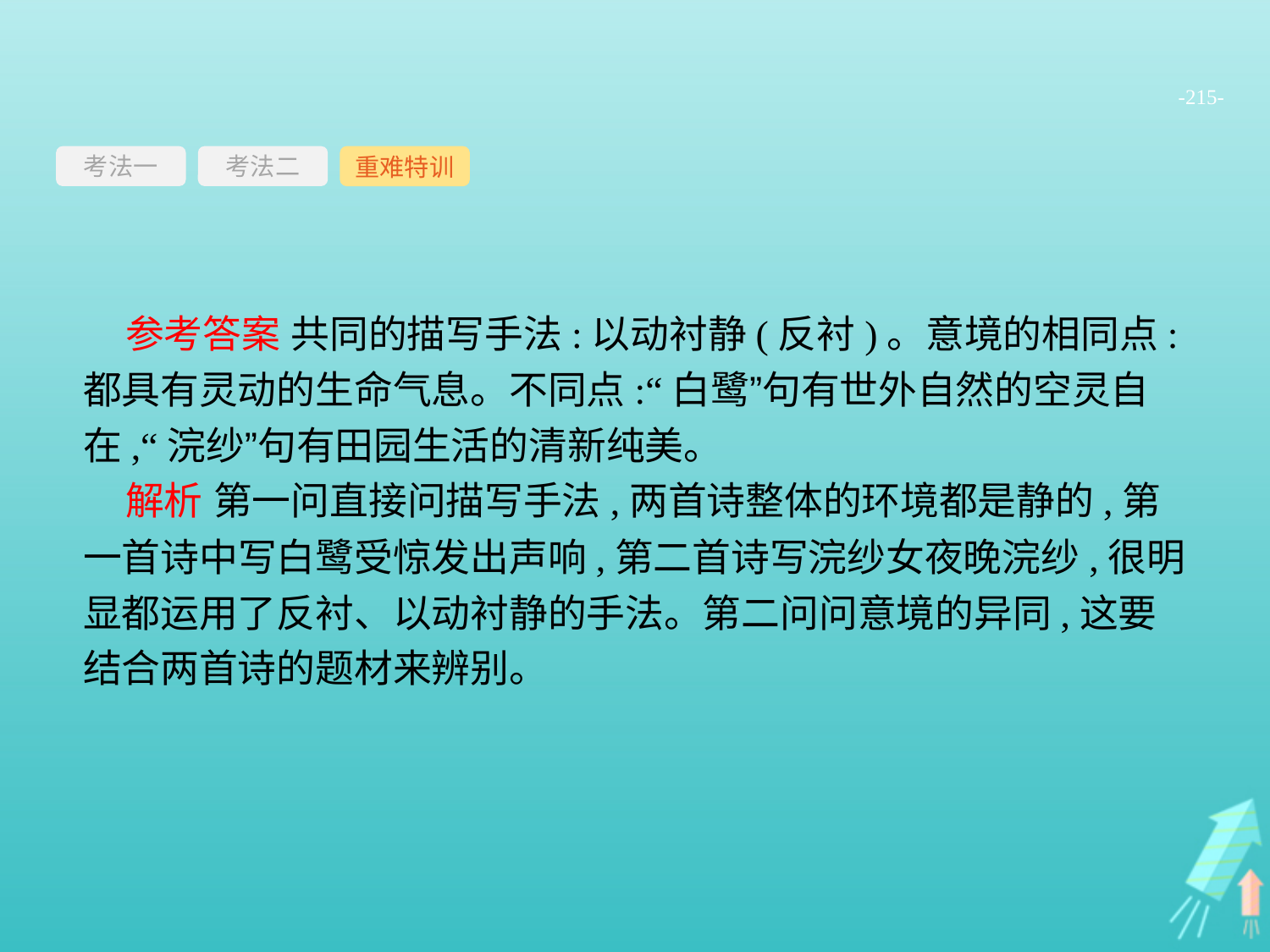

-215-
考法一
重难特训
考法二
参考答案 共同的描写手法:以动衬静(反衬)。意境的相同点:都具有灵动的生命气息。不同点:“白鹭”句有世外自然的空灵自在,“浣纱”句有田园生活的清新纯美。
解析 第一问直接问描写手法,两首诗整体的环境都是静的,第一首诗中写白鹭受惊发出声响,第二首诗写浣纱女夜晚浣纱,很明显都运用了反衬、以动衬静的手法。第二问问意境的异同,这要结合两首诗的题材来辨别。